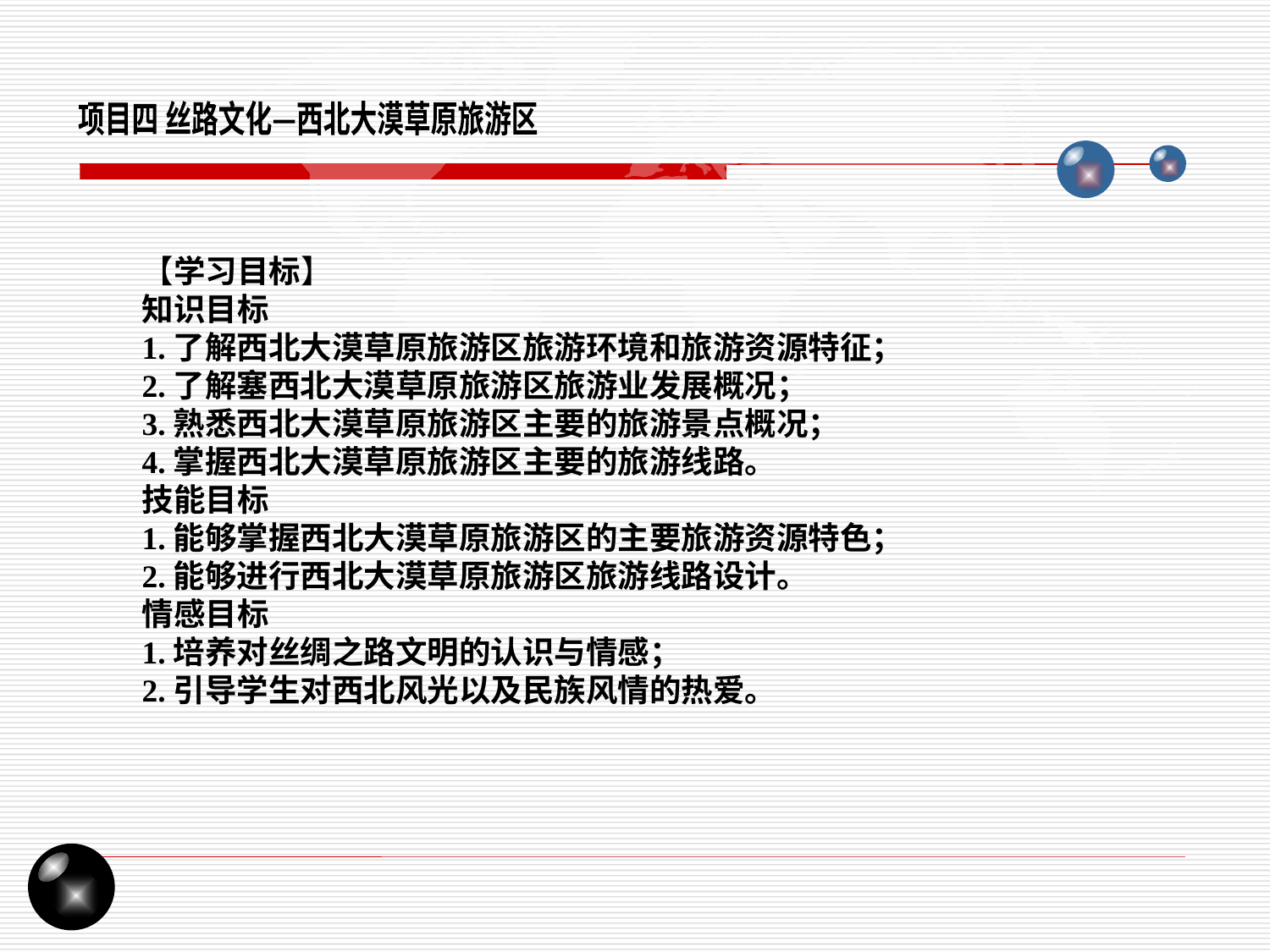

项目四 丝路文化—西北大漠草原旅游区
【学习目标】
知识目标
1.了解西北大漠草原旅游区旅游环境和旅游资源特征；
2.了解塞西北大漠草原旅游区旅游业发展概况；
3.熟悉西北大漠草原旅游区主要的旅游景点概况；
4.掌握西北大漠草原旅游区主要的旅游线路。
技能目标
1.能够掌握西北大漠草原旅游区的主要旅游资源特色；
2.能够进行西北大漠草原旅游区旅游线路设计。
情感目标
1.培养对丝绸之路文明的认识与情感；
2.引导学生对西北风光以及民族风情的热爱。